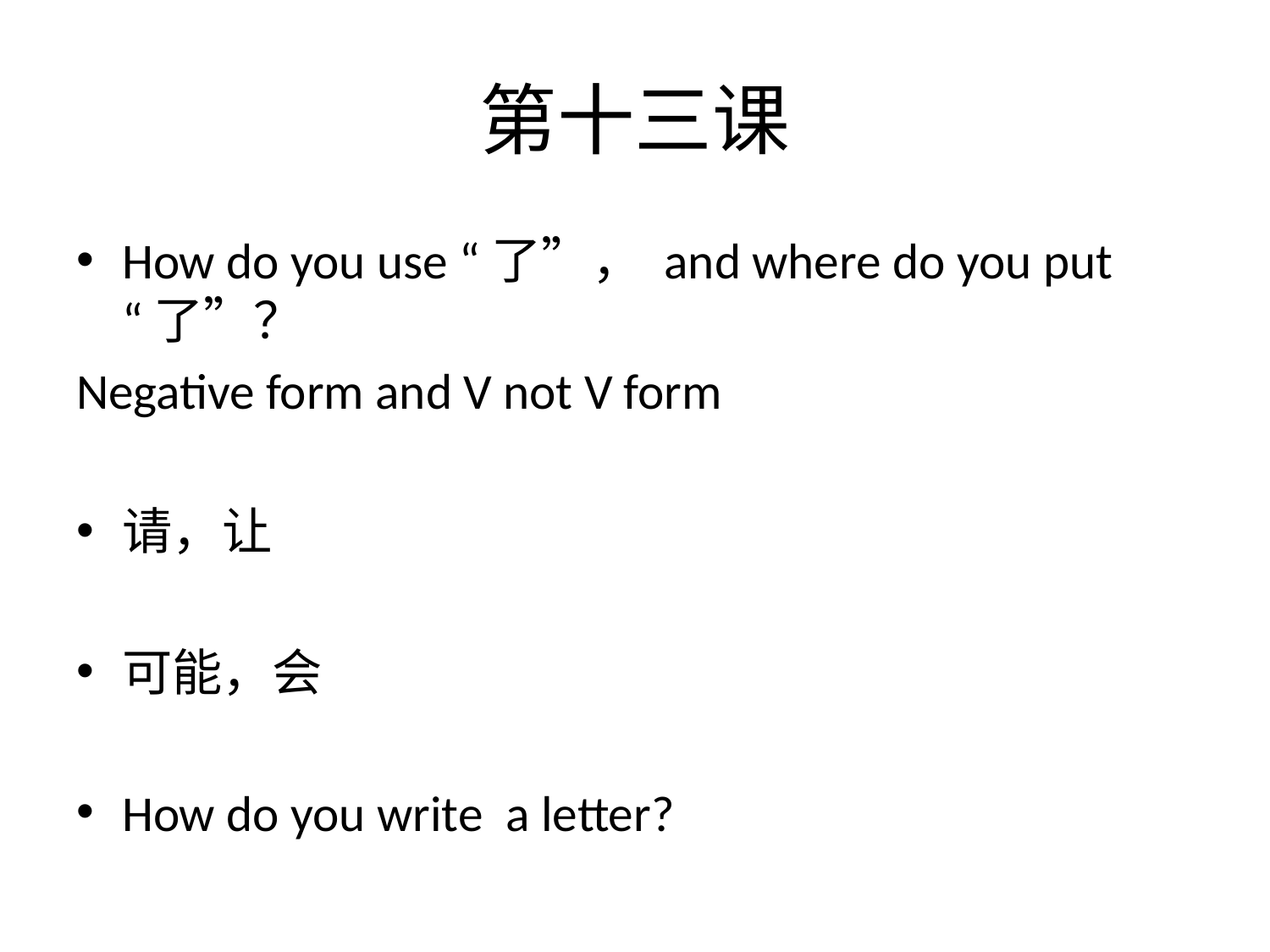

# 第十三课
How do you use “了”， and where do you put “了”？
Negative form and V not V form

请，让

可能，会

How do you write  a letter?